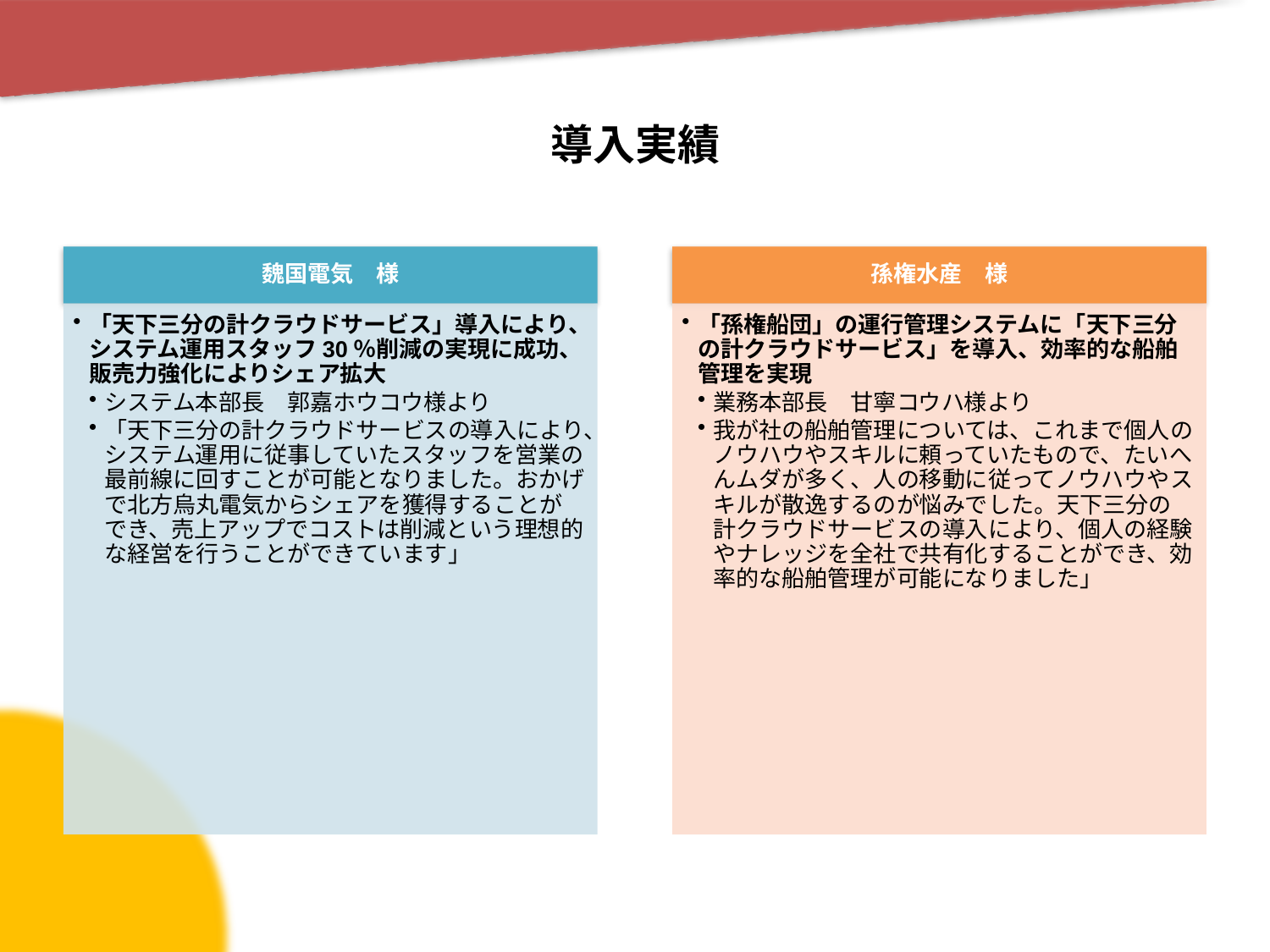

# 導入実績
魏国電気　様
「天下三分の計クラウドサービス」導入により、システム運用スタッフ30％削減の実現に成功、販売力強化によりシェア拡大
システム本部長　郭嘉ホウコウ様より
「天下三分の計クラウドサービスの導入により、システム運用に従事していたスタッフを営業の最前線に回すことが可能となりました。おかげで北方烏丸電気からシェアを獲得することができ、売上アップでコストは削減という理想的な経営を行うことができています」
孫権水産　様
「孫権船団」の運行管理システムに「天下三分の計クラウドサービス」を導入、効率的な船舶管理を実現
業務本部長　甘寧コウハ様より
我が社の船舶管理については、これまで個人のノウハウやスキルに頼っていたもので、たいへんムダが多く、人の移動に従ってノウハウやスキルが散逸するのが悩みでした。天下三分の計クラウドサービスの導入により、個人の経験やナレッジを全社で共有化することができ、効率的な船舶管理が可能になりました」